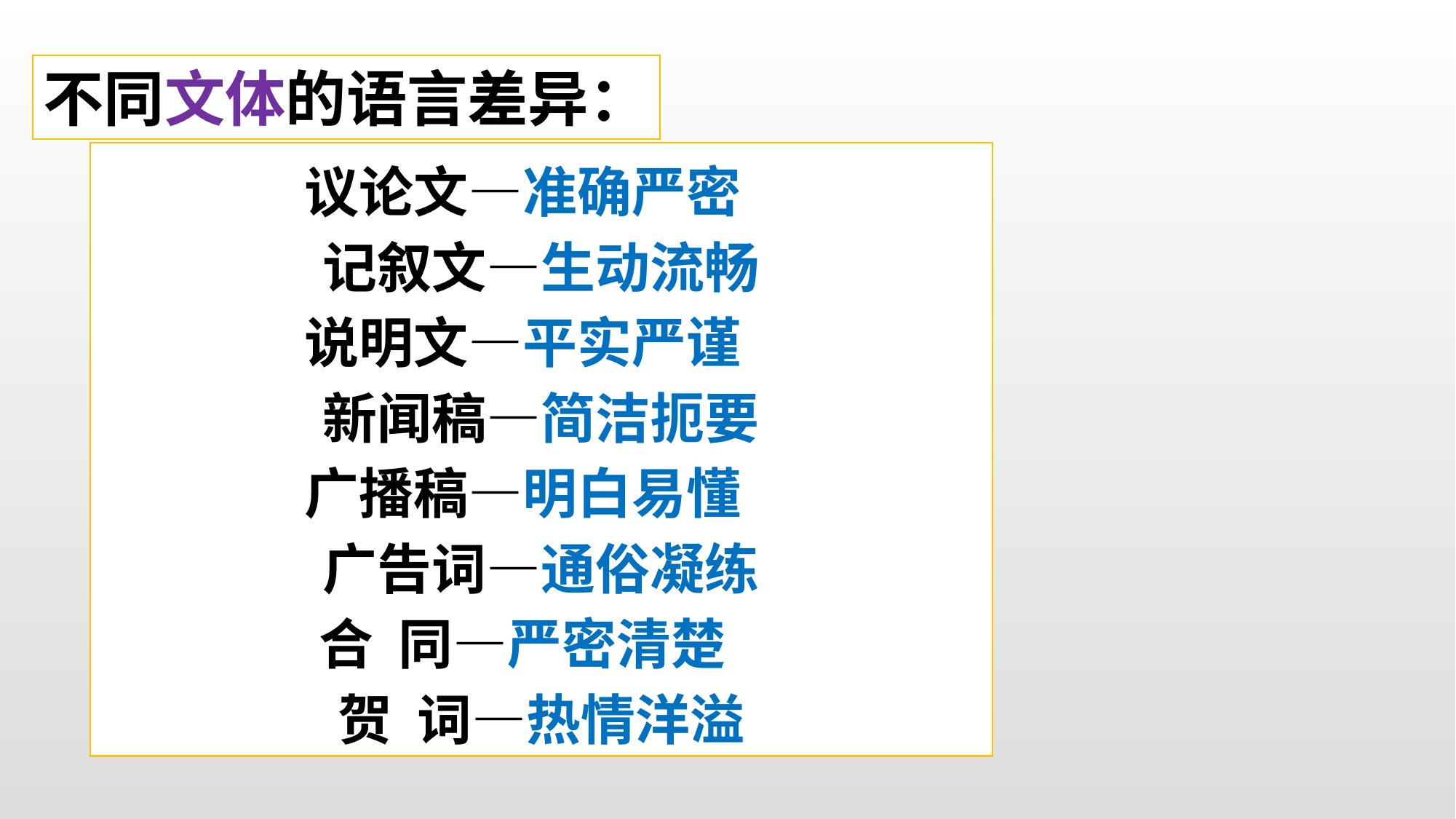

不同文体的语言差异：
议论文—准确严密
记叙文—生动流畅
说明文—平实严谨
新闻稿—简洁扼要
广播稿—明白易懂
广告词—通俗凝练
合  同—严密清楚
贺  词—热情洋溢